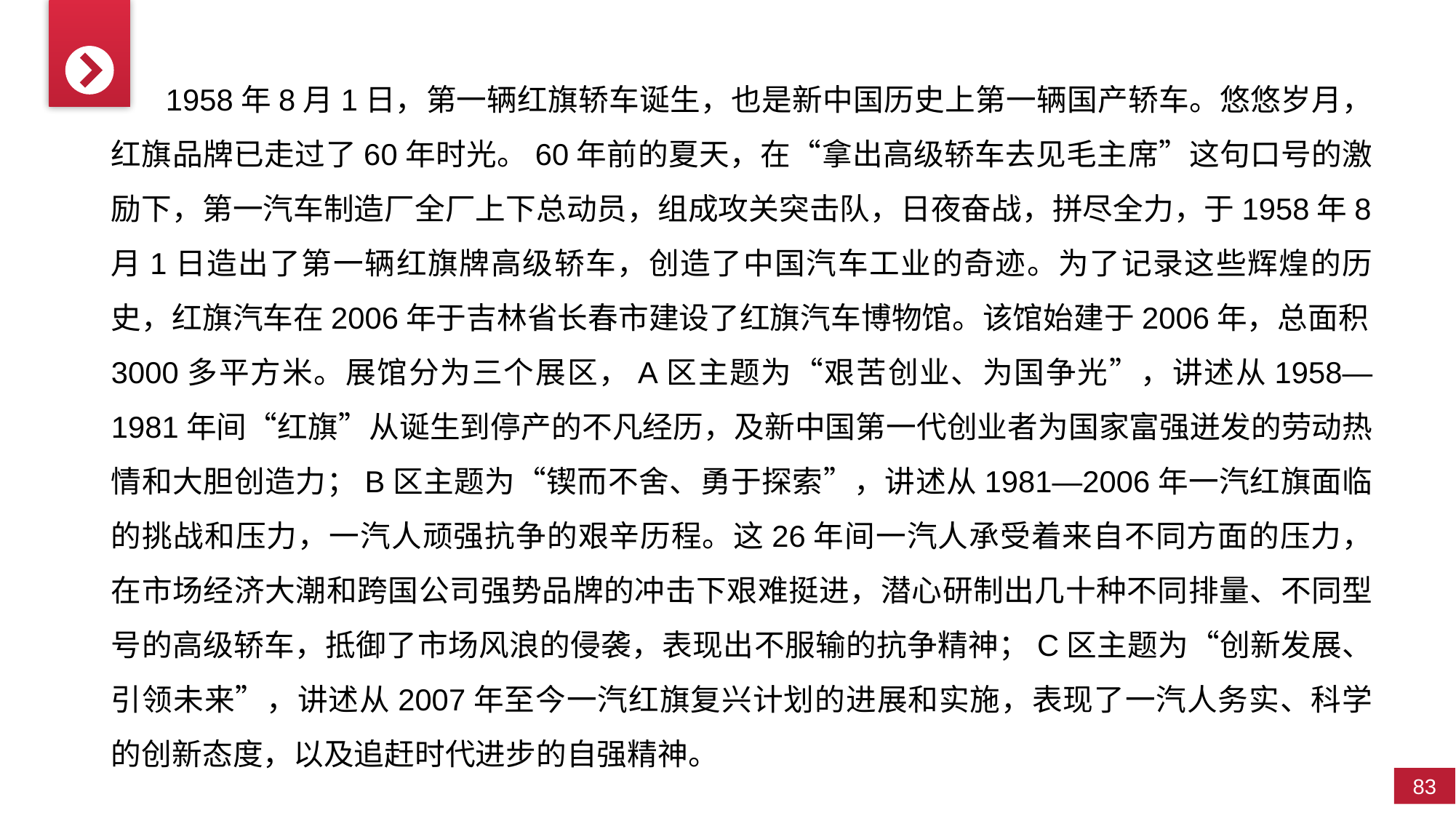

1958年8月1日，第一辆红旗轿车诞生，也是新中国历史上第一辆国产轿车。悠悠岁月，红旗品牌已走过了60年时光。60年前的夏天，在“拿出高级轿车去见毛主席”这句口号的激励下，第一汽车制造厂全厂上下总动员，组成攻关突击队，日夜奋战，拼尽全力，于1958年8月1日造出了第一辆红旗牌高级轿车，创造了中国汽车工业的奇迹。为了记录这些辉煌的历史，红旗汽车在2006年于吉林省长春市建设了红旗汽车博物馆。该馆始建于2006年，总面积3000多平方米。展馆分为三个展区，A区主题为“艰苦创业、为国争光”，讲述从1958—1981年间“红旗”从诞生到停产的不凡经历，及新中国第一代创业者为国家富强迸发的劳动热情和大胆创造力；B区主题为“锲而不舍、勇于探索”，讲述从1981—2006年一汽红旗面临的挑战和压力，一汽人顽强抗争的艰辛历程。这26年间一汽人承受着来自不同方面的压力，在市场经济大潮和跨国公司强势品牌的冲击下艰难挺进，潜心研制出几十种不同排量、不同型号的高级轿车，抵御了市场风浪的侵袭，表现出不服输的抗争精神；C区主题为“创新发展、引领未来”，讲述从2007年至今一汽红旗复兴计划的进展和实施，表现了一汽人务实、科学的创新态度，以及追赶时代进步的自强精神。